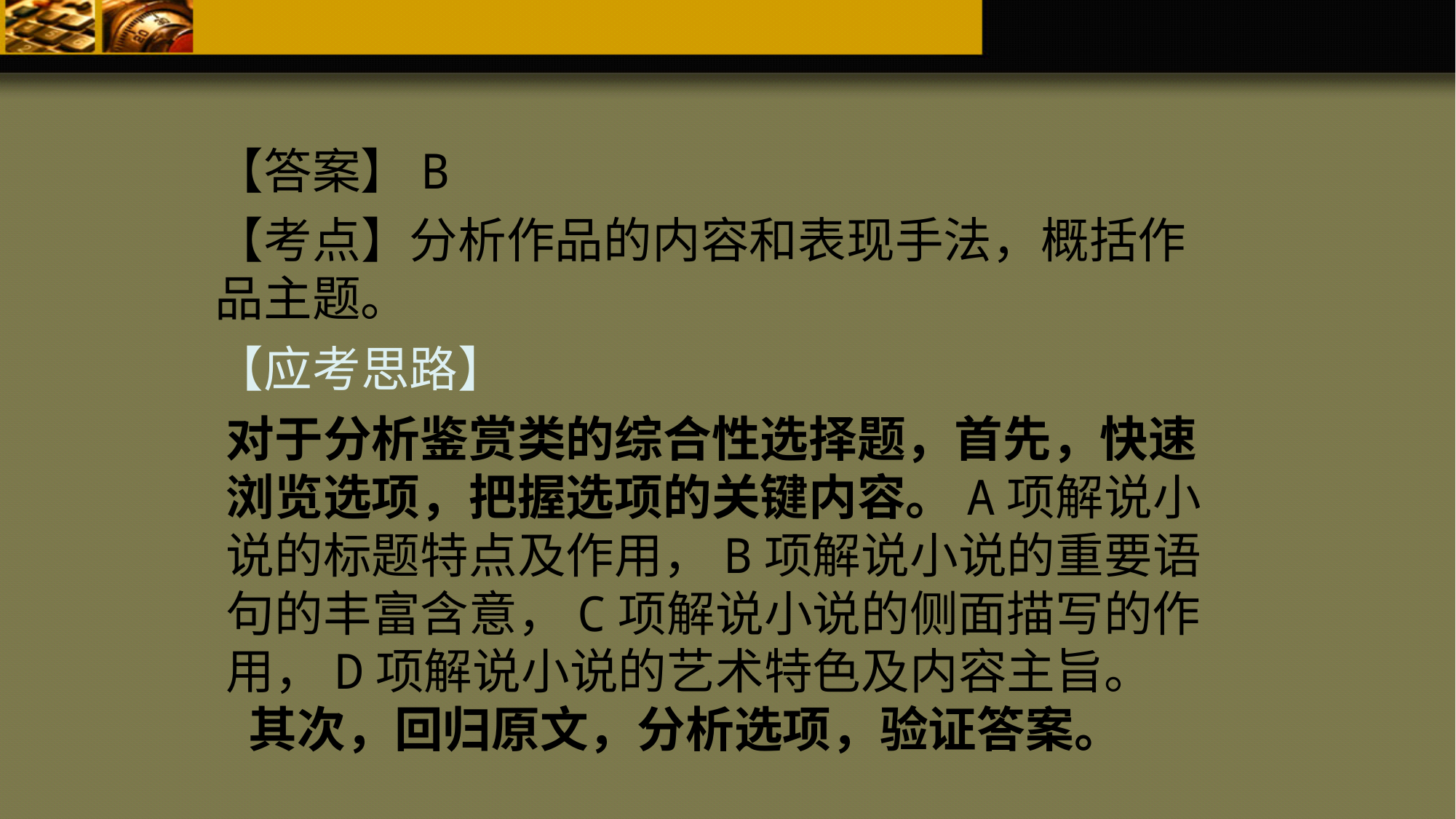

【答案】B
【考点】分析作品的内容和表现手法，概括作品主题。
【应考思路】
对于分析鉴赏类的综合性选择题，首先，快速浏览选项，把握选项的关键内容。A项解说小说的标题特点及作用，B项解说小说的重要语句的丰富含意，C项解说小说的侧面描写的作用，D项解说小说的艺术特色及内容主旨。
 其次，回归原文，分析选项，验证答案。